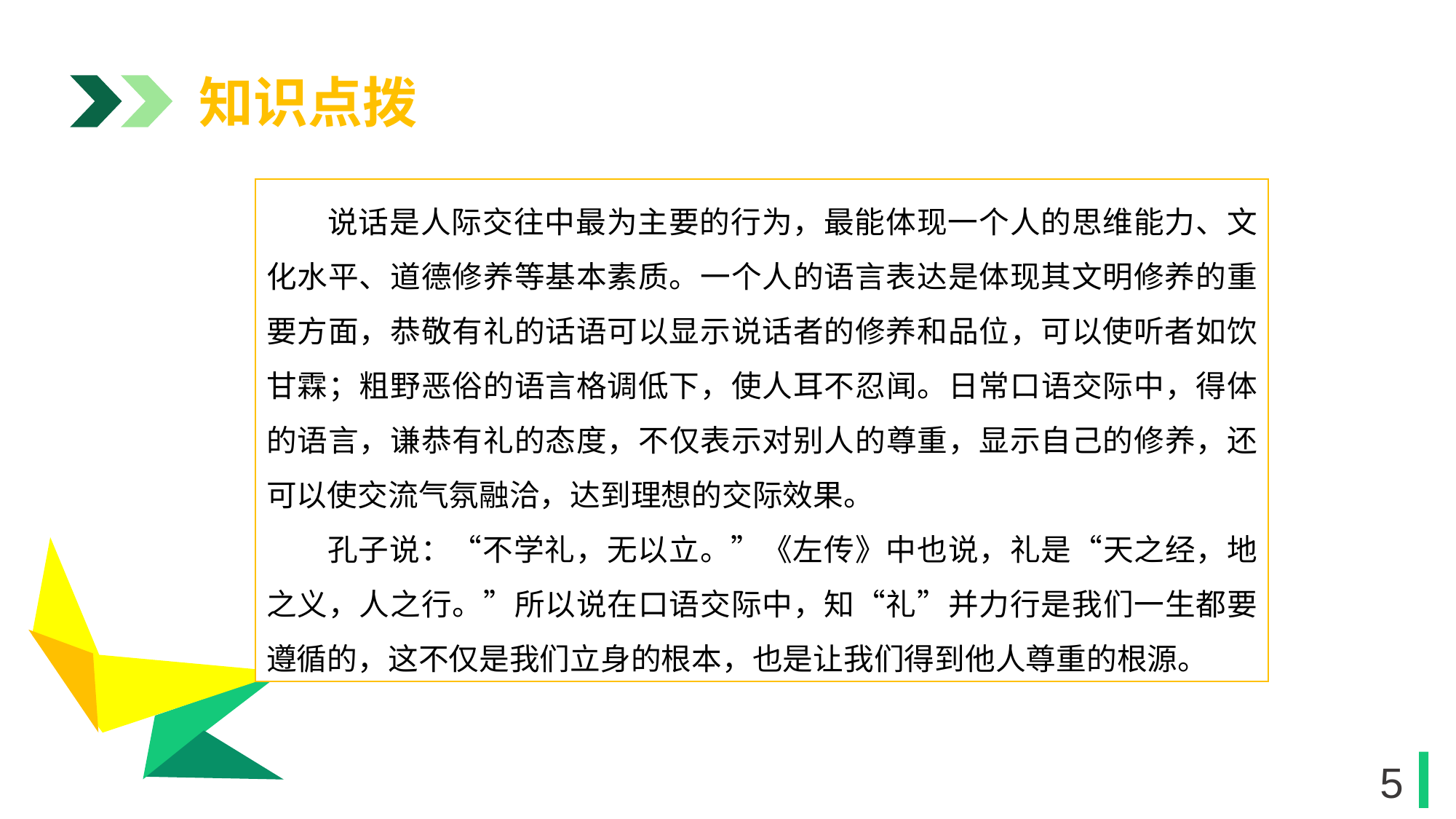

知识点拨

   说话是人际交往中最为主要的行为，最能体现一个人的思维能力、文化水平、道德修养等基本素质。一个人的语言表达是体现其文明修养的重要方面，恭敬有礼的话语可以显示说话者的修养和品位，可以使听者如饮甘霖；粗野恶俗的语言格调低下，使人耳不忍闻。日常口语交际中，得体的语言，谦恭有礼的态度，不仅表示对别人的尊重，显示自己的修养，还可以使交流气氛融洽，达到理想的交际效果。
   孔子说：“不学礼，无以立。”《左传》中也说，礼是“天之经，地之义，人之行。”所以说在口语交际中，知“礼”并力行是我们一生都要遵循的，这不仅是我们立身的根本，也是让我们得到他人尊重的根源。

5